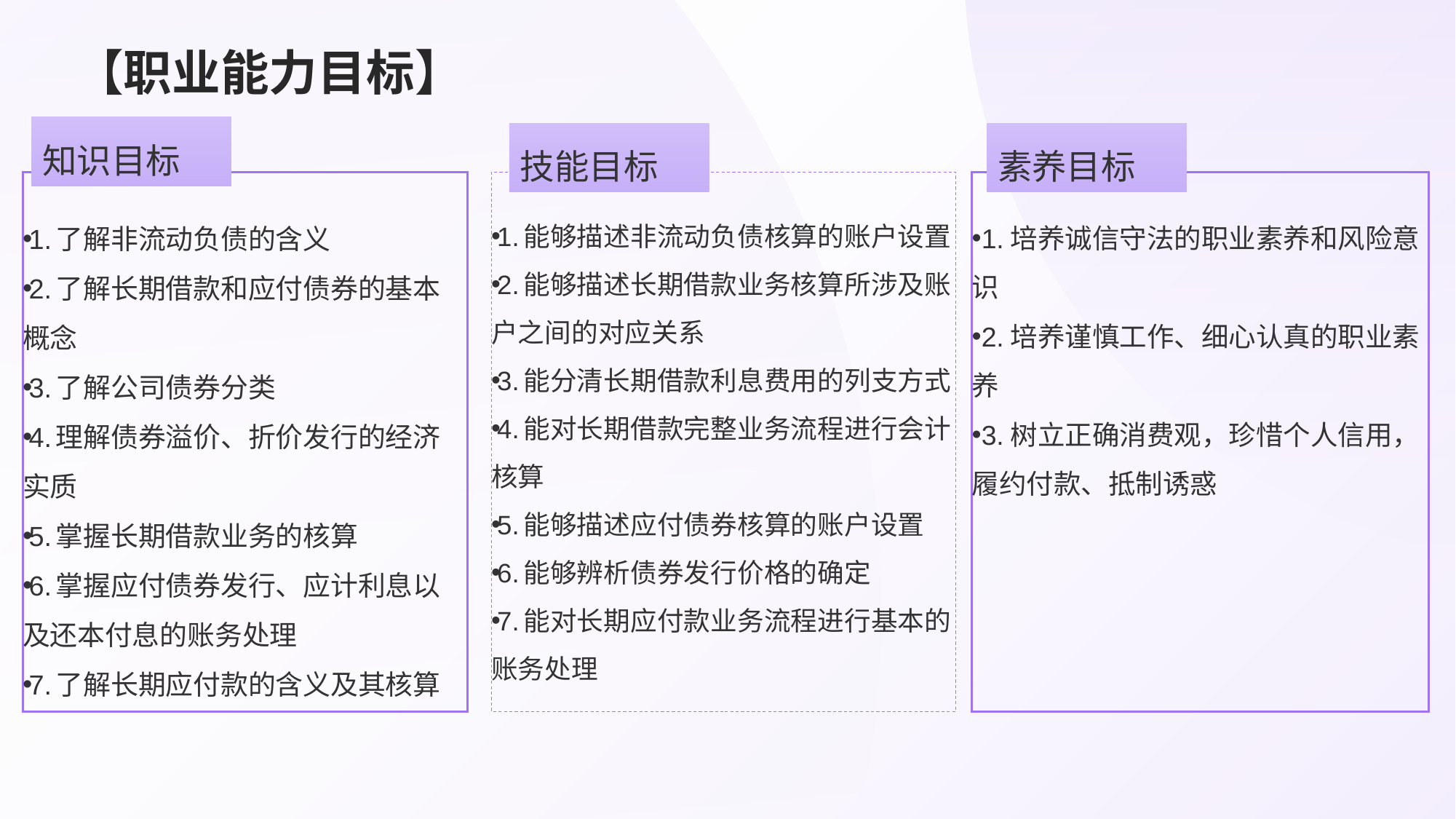

# 【职业能力目标】
知识目标
技能目标
素养目标

1.了解非流动负债的含义
2.了解长期借款和应付债券的基本概念
3.了解公司债券分类
4.理解债券溢价、折价发行的经济实质
5.掌握长期借款业务的核算
6.掌握应付债券发行、应计利息以及还本付息的账务处理
7.了解长期应付款的含义及其核算

1.能够描述非流动负债核算的账户设置
2.能够描述长期借款业务核算所涉及账户之间的对应关系
3.能分清长期借款利息费用的列支方式
4.能对长期借款完整业务流程进行会计核算
5.能够描述应付债券核算的账户设置
6.能够辨析债券发行价格的确定
7.能对长期应付款业务流程进行基本的账务处理

1.培养诚信守法的职业素养和风险意识
2.培养谨慎工作、细心认真的职业素养
3.树立正确消费观，珍惜个人信用，履约付款、抵制诱惑